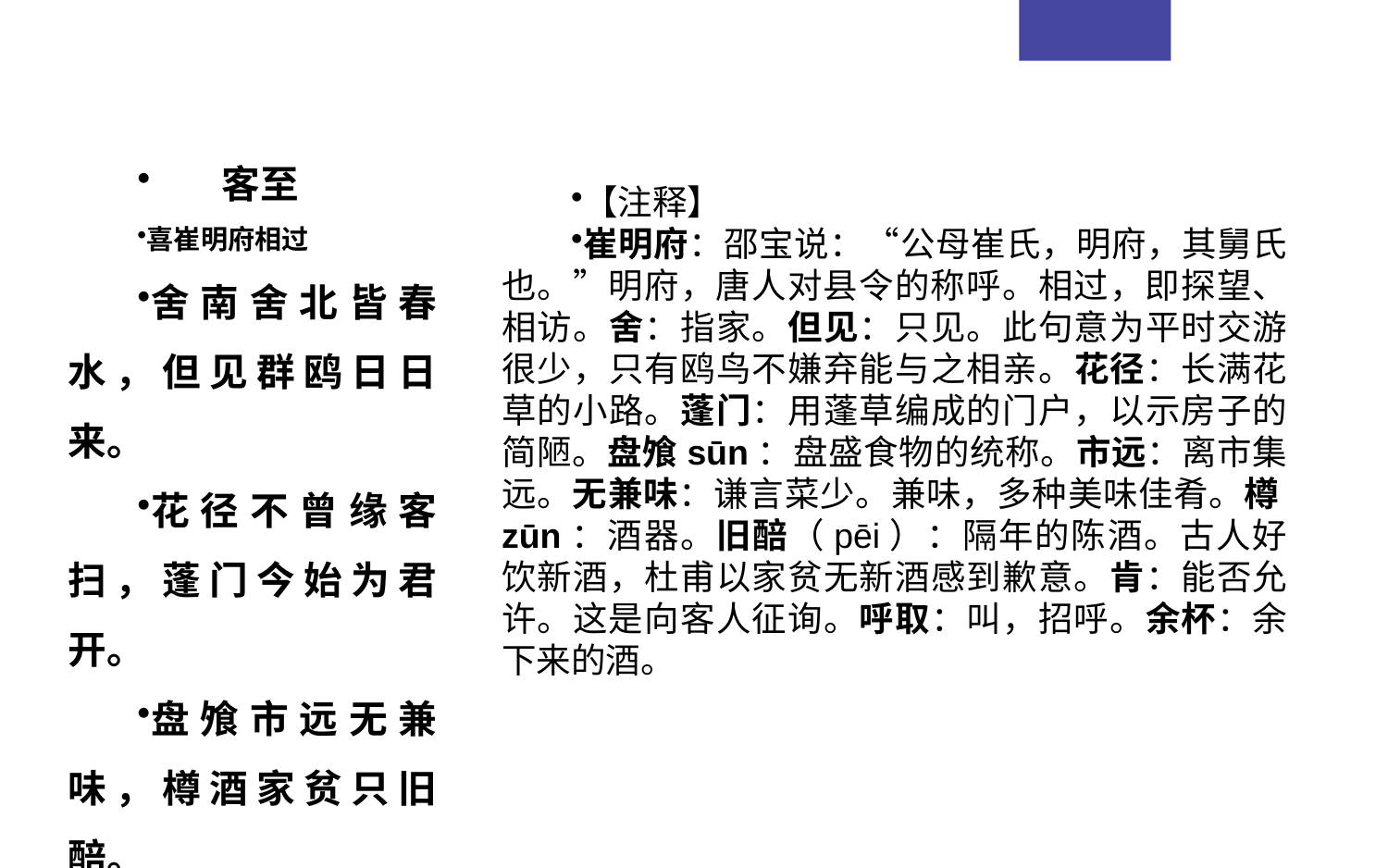

客至
喜崔明府相过
舍南舍北皆春水，但见群鸥日日来。
花径不曾缘客扫，蓬门今始为君开。
盘飧市远无兼味，樽酒家贫只旧醅。
肯与邻翁相对饮，隔篱呼取尽余杯。

【注释】
崔明府：邵宝说：“公母崔氏，明府，其舅氏也。”明府，唐人对县令的称呼。相过，即探望、相访。舍：指家。但见：只见。此句意为平时交游很少，只有鸥鸟不嫌弃能与之相亲。花径：长满花草的小路。蓬门：用蓬草编成的门户，以示房子的简陋。盘飧sūn：盘盛食物的统称。市远：离市集远。无兼味：谦言菜少。兼味，多种美味佳肴。樽zūn：酒器。旧醅（pēi）：隔年的陈酒。古人好饮新酒，杜甫以家贫无新酒感到歉意。肯：能否允许。这是向客人征询。呼取：叫，招呼。余杯：余下来的酒。